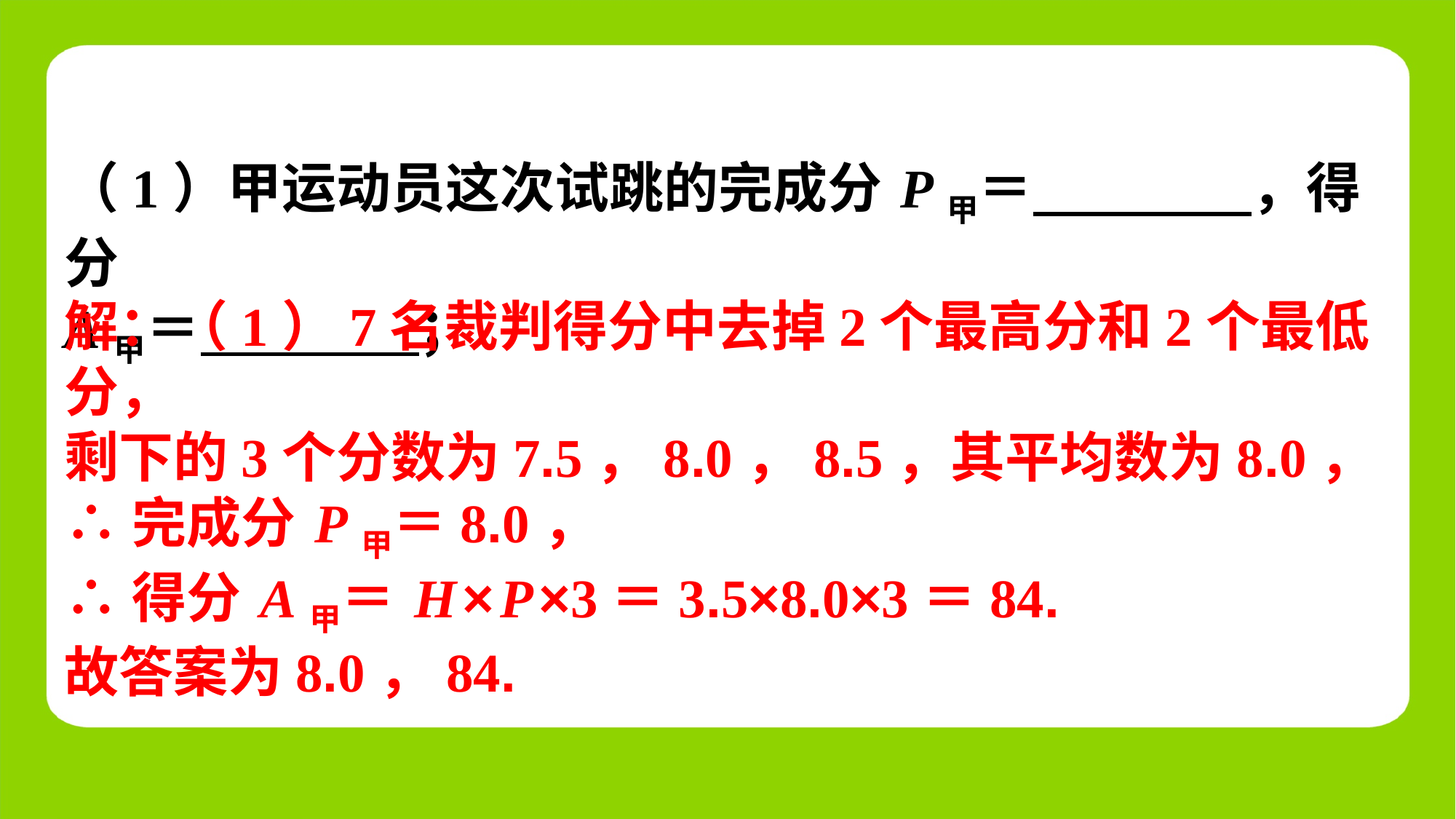

（1）甲运动员这次试跳的完成分P甲＝ 　　　　，得分
A甲＝ 　　　　；
解：（1）7名裁判得分中去掉2个最高分和2个最低分，
剩下的3个分数为7.5，8.0，8.5，其平均数为8.0，
∴完成分P甲＝8.0，
∴得分A甲＝H×P×3＝3.5×8.0×3＝84.
故答案为8.0，84.